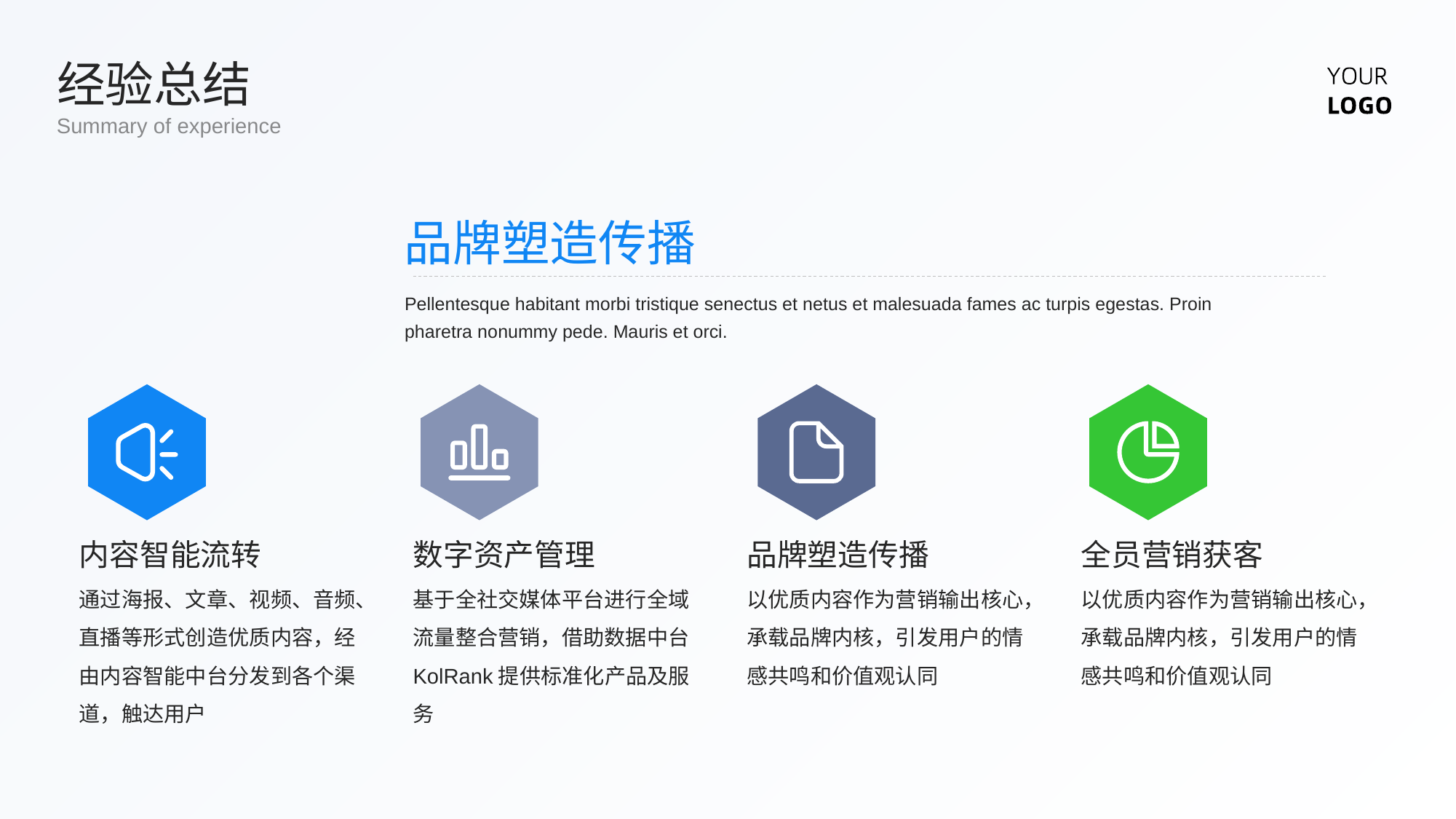

经验总结

Summary of experience
品牌塑造传播
Pellentesque habitant morbi tristique senectus et netus et malesuada fames ac turpis egestas. Proin pharetra nonummy pede. Mauris et orci.

内容智能流转
数字资产管理
品牌塑造传播
全员营销获客
通过海报、文章、视频、音频、直播等形式创造优质内容，经由内容智能中台分发到各个渠道，触达用户
基于全社交媒体平台进行全域流量整合营销，借助数据中台KolRank提供标准化产品及服务
以优质内容作为营销输出核心，承载品牌内核，引发用户的情感共鸣和价值观认同
以优质内容作为营销输出核心，承载品牌内核，引发用户的情感共鸣和价值观认同